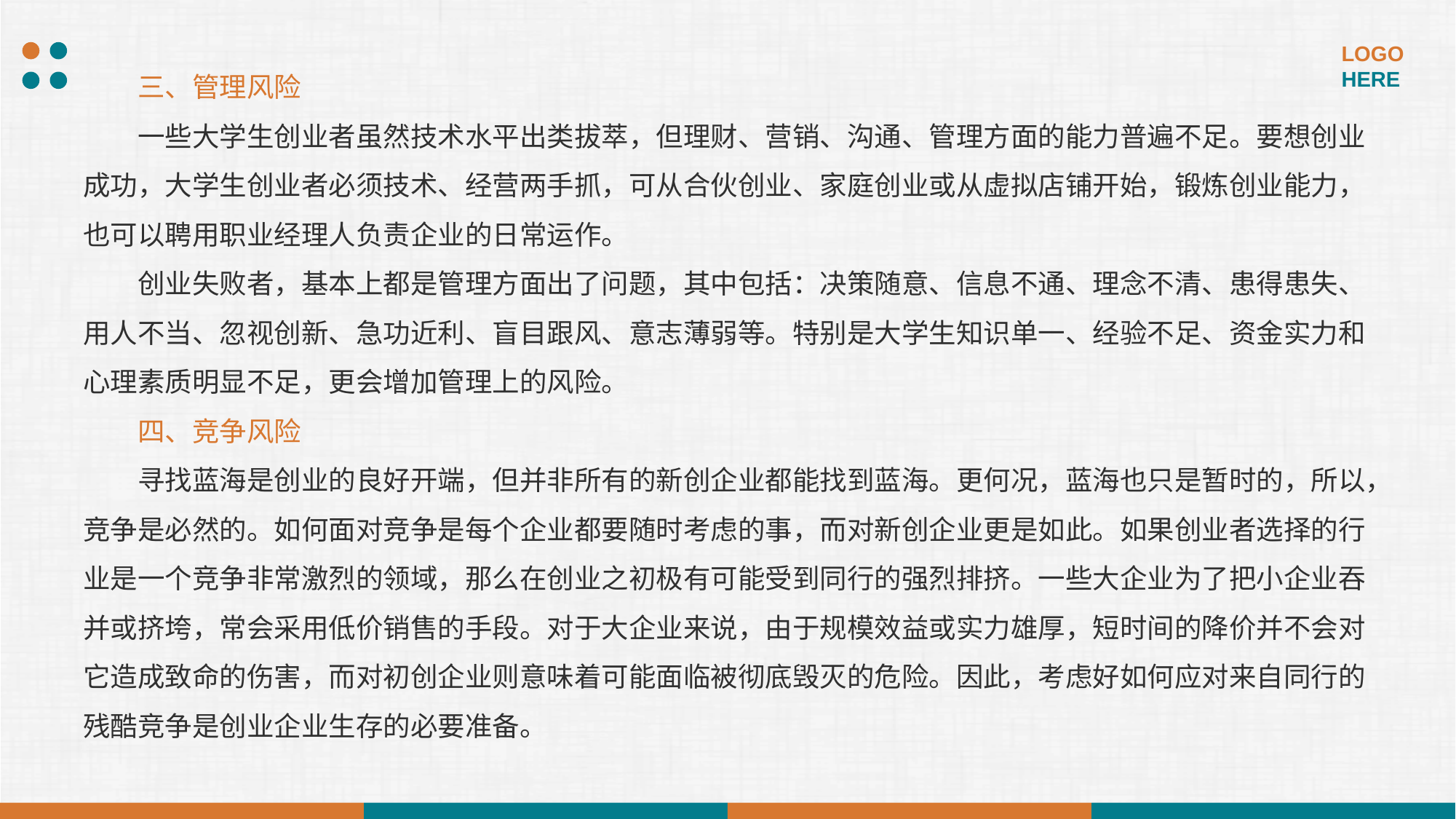

三、管理风险
一些大学生创业者虽然技术水平出类拔萃，但理财、营销、沟通、管理方面的能力普遍不足。要想创业成功，大学生创业者必须技术、经营两手抓，可从合伙创业、家庭创业或从虚拟店铺开始，锻炼创业能力，也可以聘用职业经理人负责企业的日常运作。
创业失败者，基本上都是管理方面出了问题，其中包括：决策随意、信息不通、理念不清、患得患失、用人不当、忽视创新、急功近利、盲目跟风、意志薄弱等。特别是大学生知识单一、经验不足、资金实力和心理素质明显不足，更会增加管理上的风险。
四、竞争风险
寻找蓝海是创业的良好开端，但并非所有的新创企业都能找到蓝海。更何况，蓝海也只是暂时的，所以，竞争是必然的。如何面对竞争是每个企业都要随时考虑的事，而对新创企业更是如此。如果创业者选择的行业是一个竞争非常激烈的领域，那么在创业之初极有可能受到同行的强烈排挤。一些大企业为了把小企业吞并或挤垮，常会采用低价销售的手段。对于大企业来说，由于规模效益或实力雄厚，短时间的降价并不会对它造成致命的伤害，而对初创企业则意味着可能面临被彻底毁灭的危险。因此，考虑好如何应对来自同行的残酷竞争是创业企业生存的必要准备。